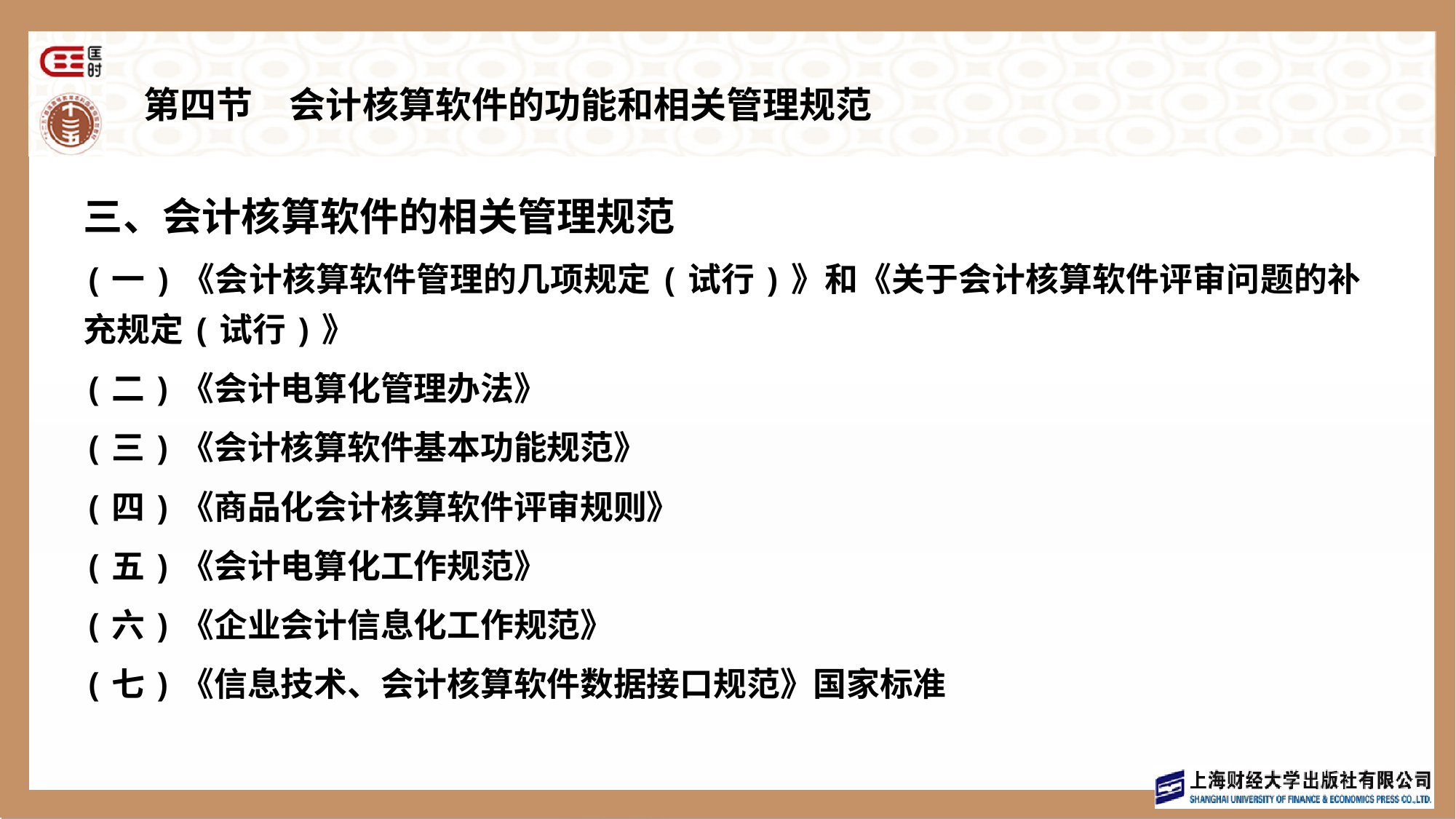

# 第四节　会计核算软件的功能和相关管理规范
三、会计核算软件的相关管理规范
(一)《会计核算软件管理的几项规定(试行)》和《关于会计核算软件评审问题的补充规定(试行)》
(二)《会计电算化管理办法》
(三)《会计核算软件基本功能规范》
(四)《商品化会计核算软件评审规则》
(五)《会计电算化工作规范》
(六)《企业会计信息化工作规范》
(七)《信息技术、会计核算软件数据接口规范》国家标准